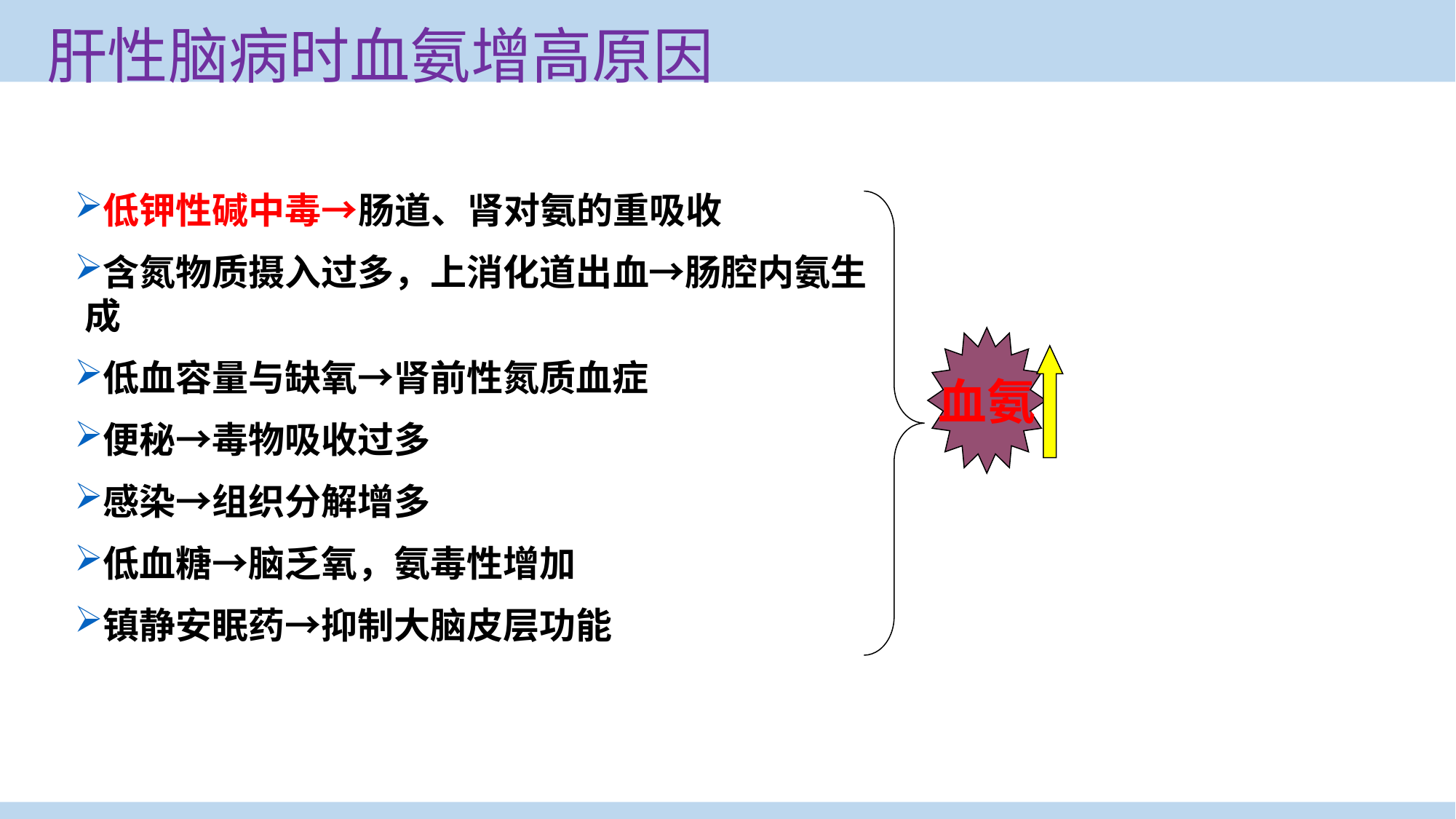

# 肝性脑病时血氨增高原因
低钾性碱中毒→肠道、肾对氨的重吸收
含氮物质摄入过多，上消化道出血→肠腔内氨生成
低血容量与缺氧→肾前性氮质血症
便秘→毒物吸收过多
感染→组织分解增多
低血糖→脑乏氧，氨毒性增加
镇静安眠药→抑制大脑皮层功能

血氨